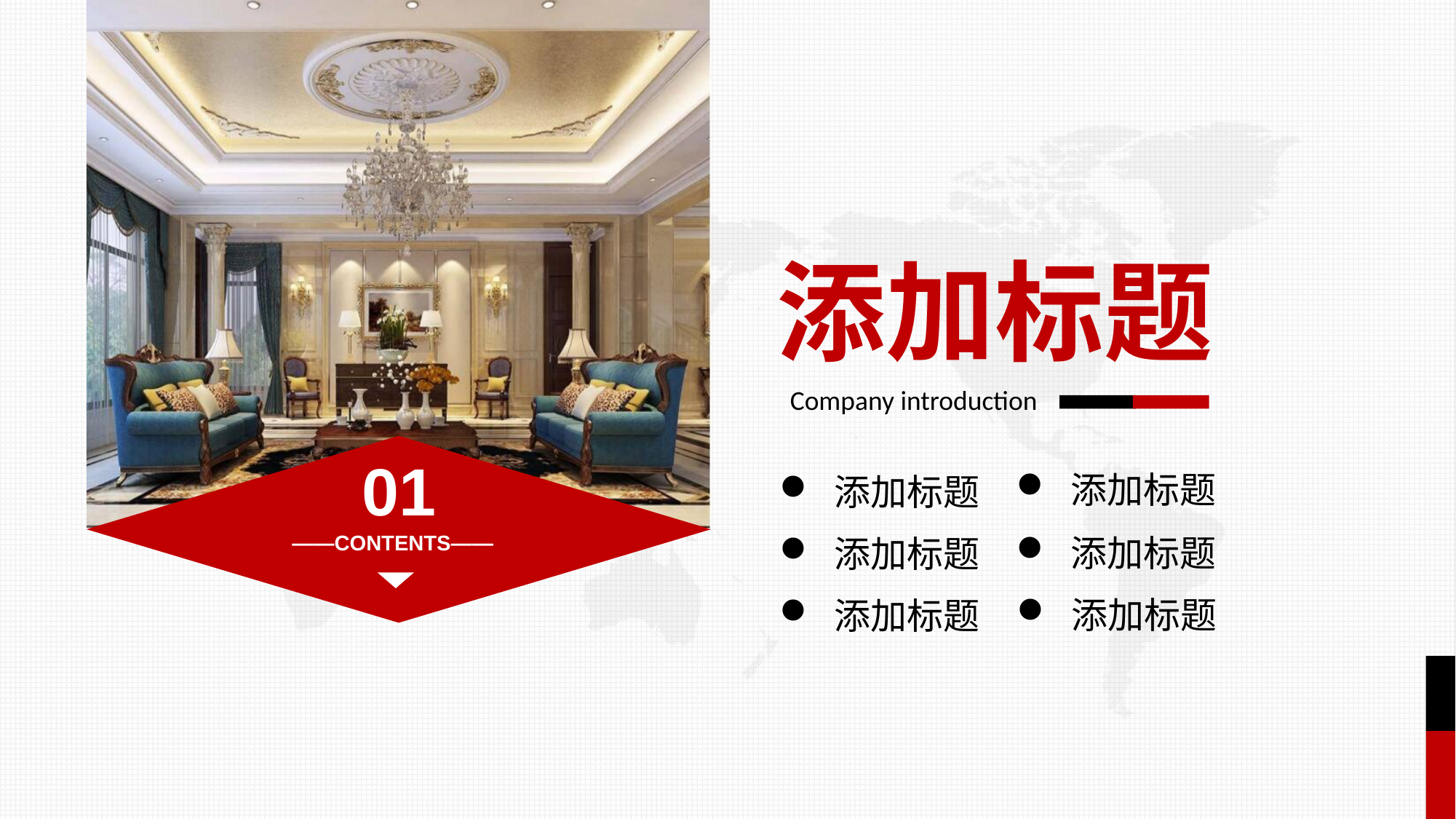

添加标题
Company introduction

01
——CONTENTS——

添加标题
添加标题
添加标题
添加标题
添加标题
添加标题